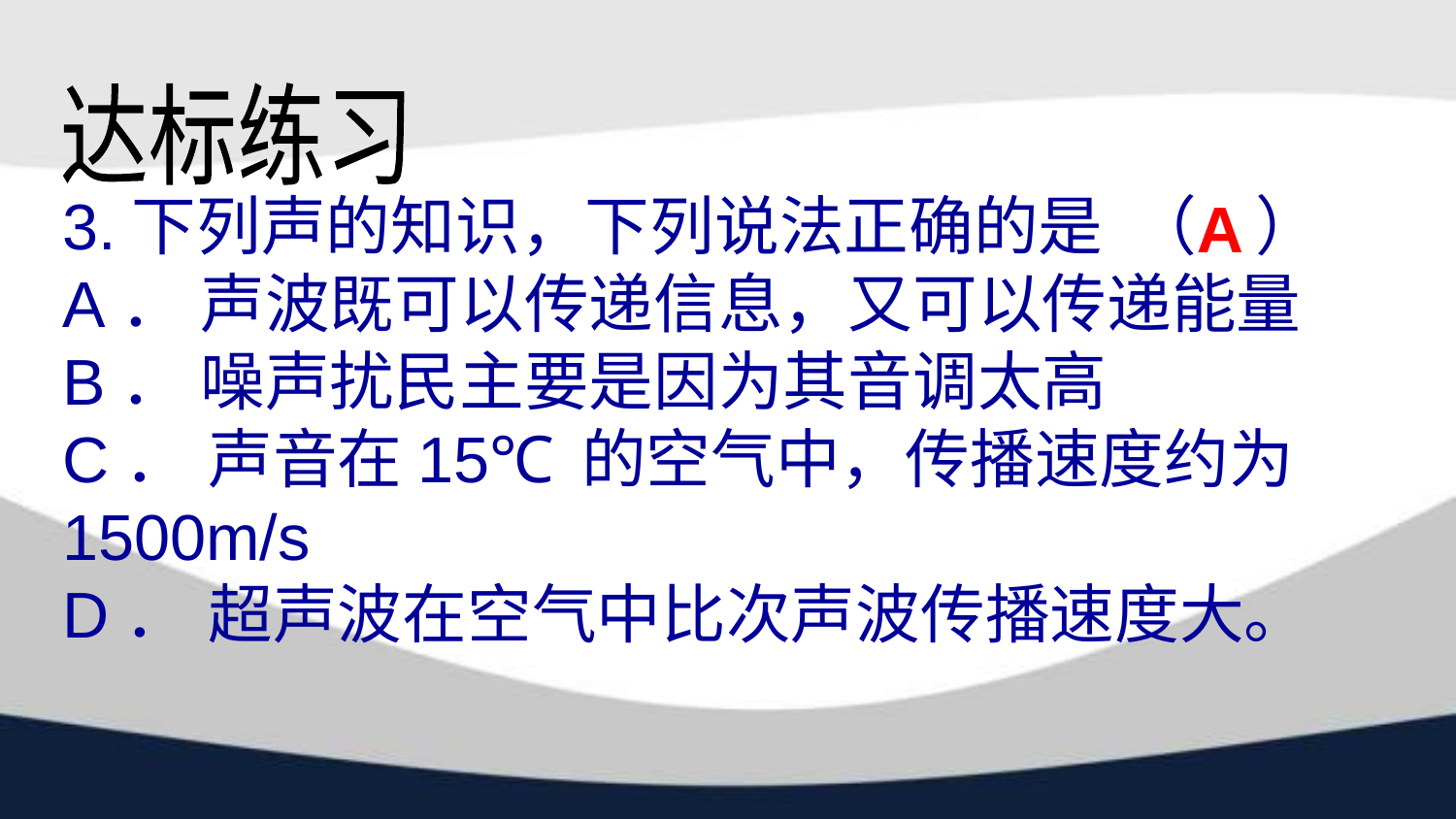

达标练习
3.下列声的知识，下列说法正确的是  （    ）
A． 声波既可以传递信息，又可以传递能量
B． 噪声扰民主要是因为其音调太高
C．	声音在15℃的空气中，传播速度约为1500m/s
D．	超声波在空气中比次声波传播速度大。
A